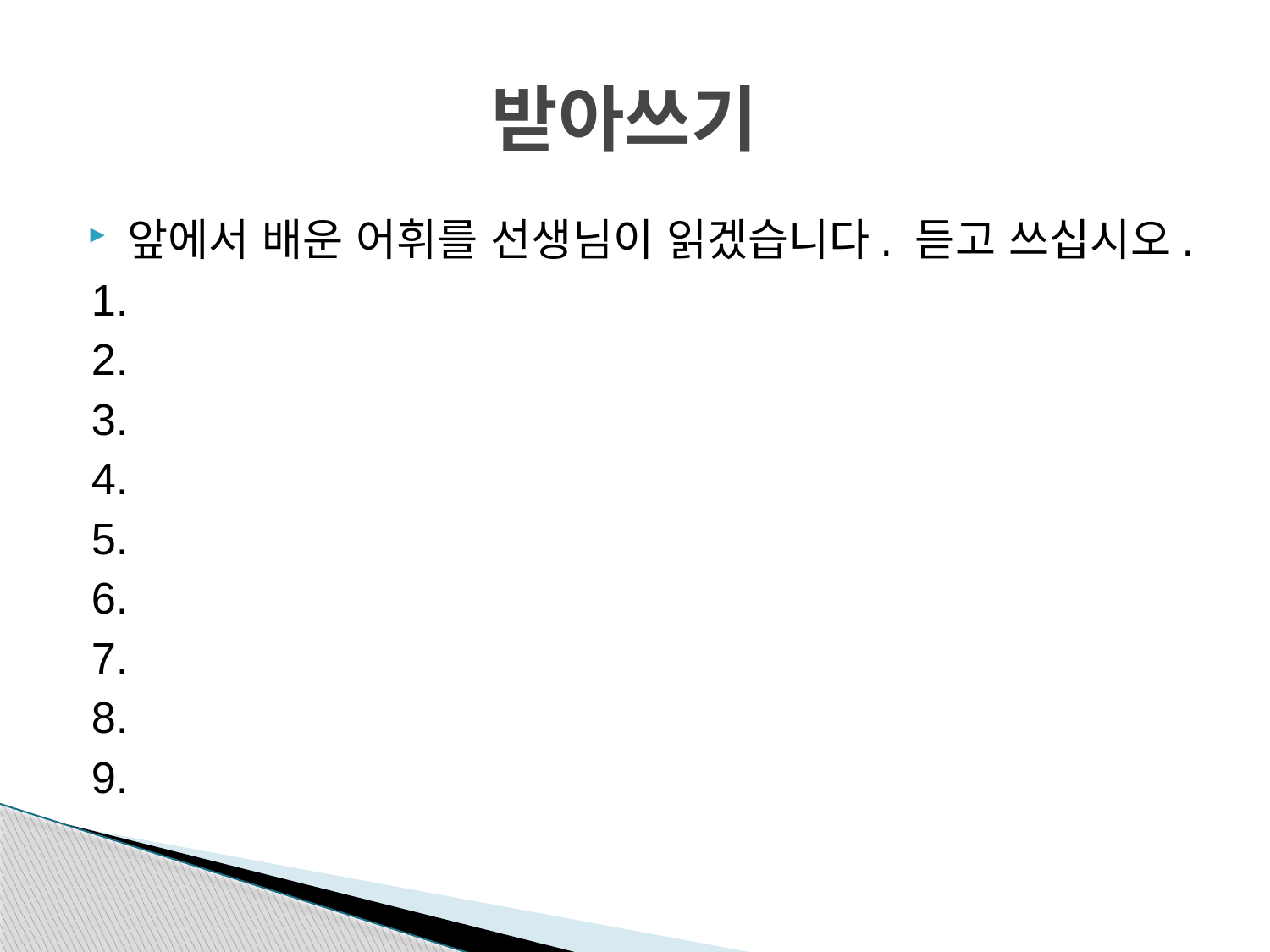

# 받아쓰기
앞에서 배운 어휘를 선생님이 읽겠습니다. 듣고 쓰십시오.
1.
2.
3.
4.
5.
6.
7.
8.
9.